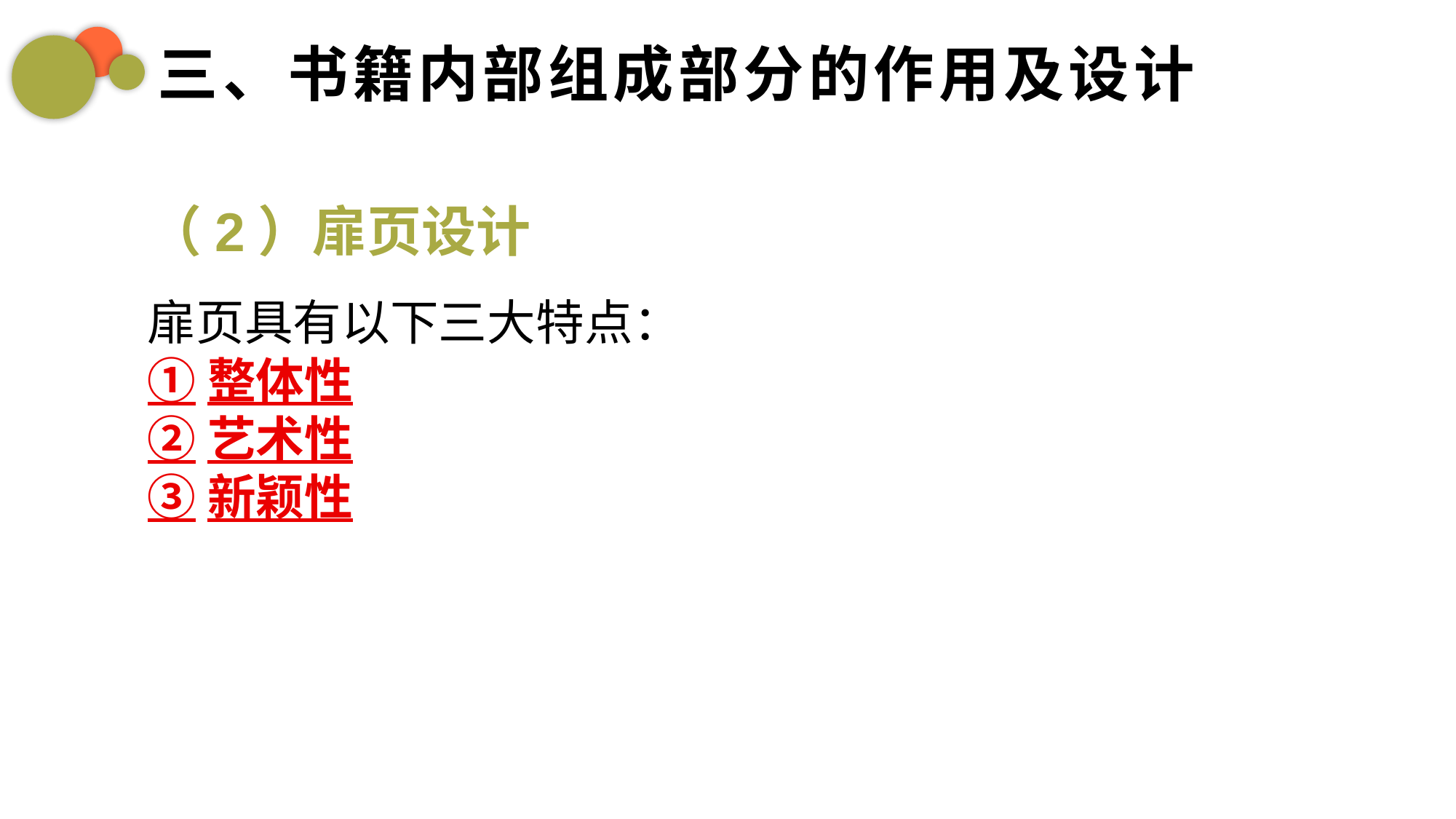

三、书籍内部组成部分的作用及设计
（2）扉页设计
扉页具有以下三大特点：
①整体性
②艺术性
③新颖性